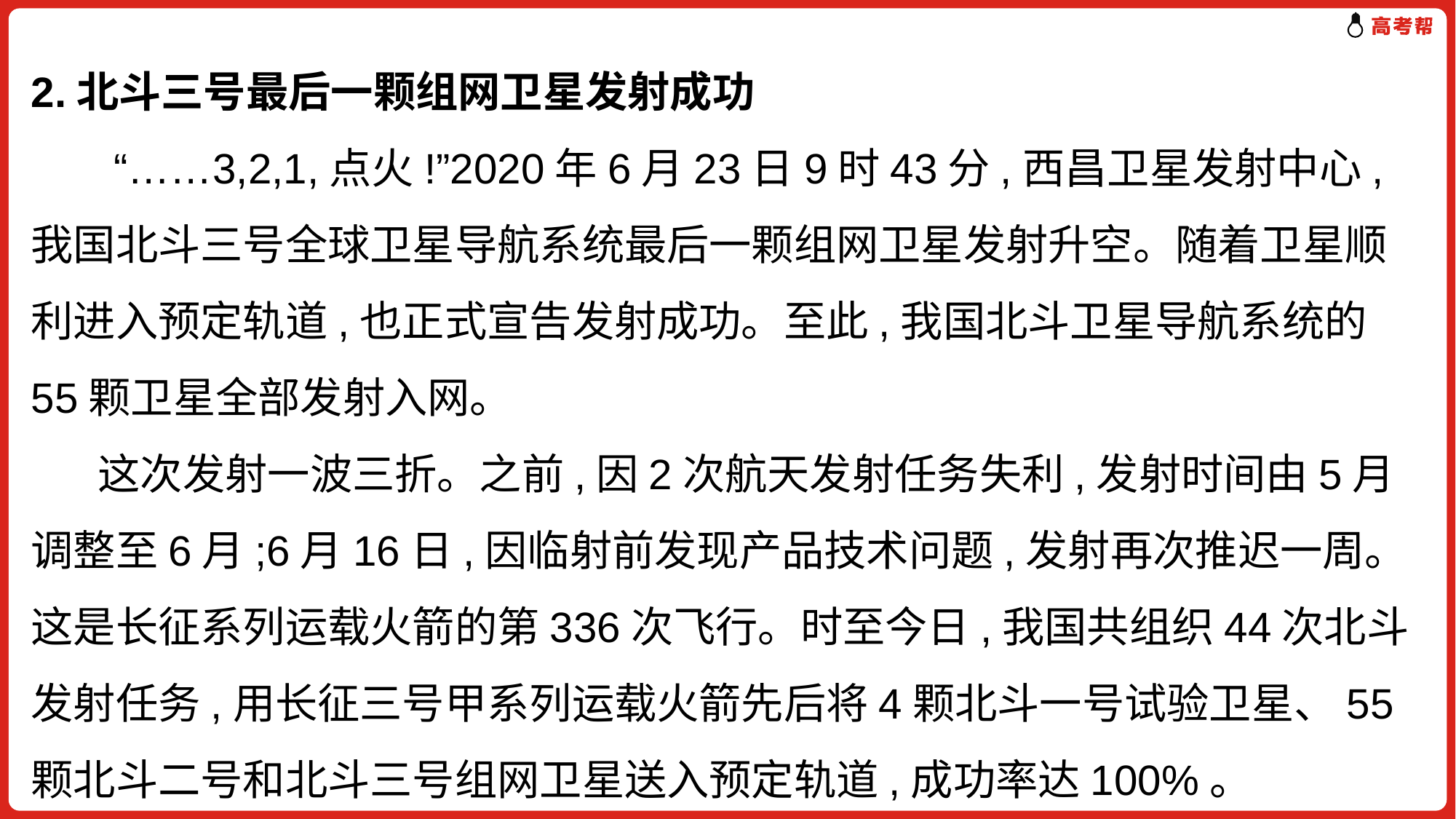

2.北斗三号最后一颗组网卫星发射成功
       “……3,2,1,点火!”2020年6月23日9时43分,西昌卫星发射中心,我国北斗三号全球卫星导航系统最后一颗组网卫星发射升空。随着卫星顺利进入预定轨道,也正式宣告发射成功。至此,我国北斗卫星导航系统的55颗卫星全部发射入网。
      这次发射一波三折。之前,因2次航天发射任务失利,发射时间由5月调整至6月;6月16日,因临射前发现产品技术问题,发射再次推迟一周。
这是长征系列运载火箭的第336次飞行。时至今日,我国共组织44次北斗发射任务,用长征三号甲系列运载火箭先后将4颗北斗一号试验卫星、55颗北斗二号和北斗三号组网卫星送入预定轨道,成功率达100%。